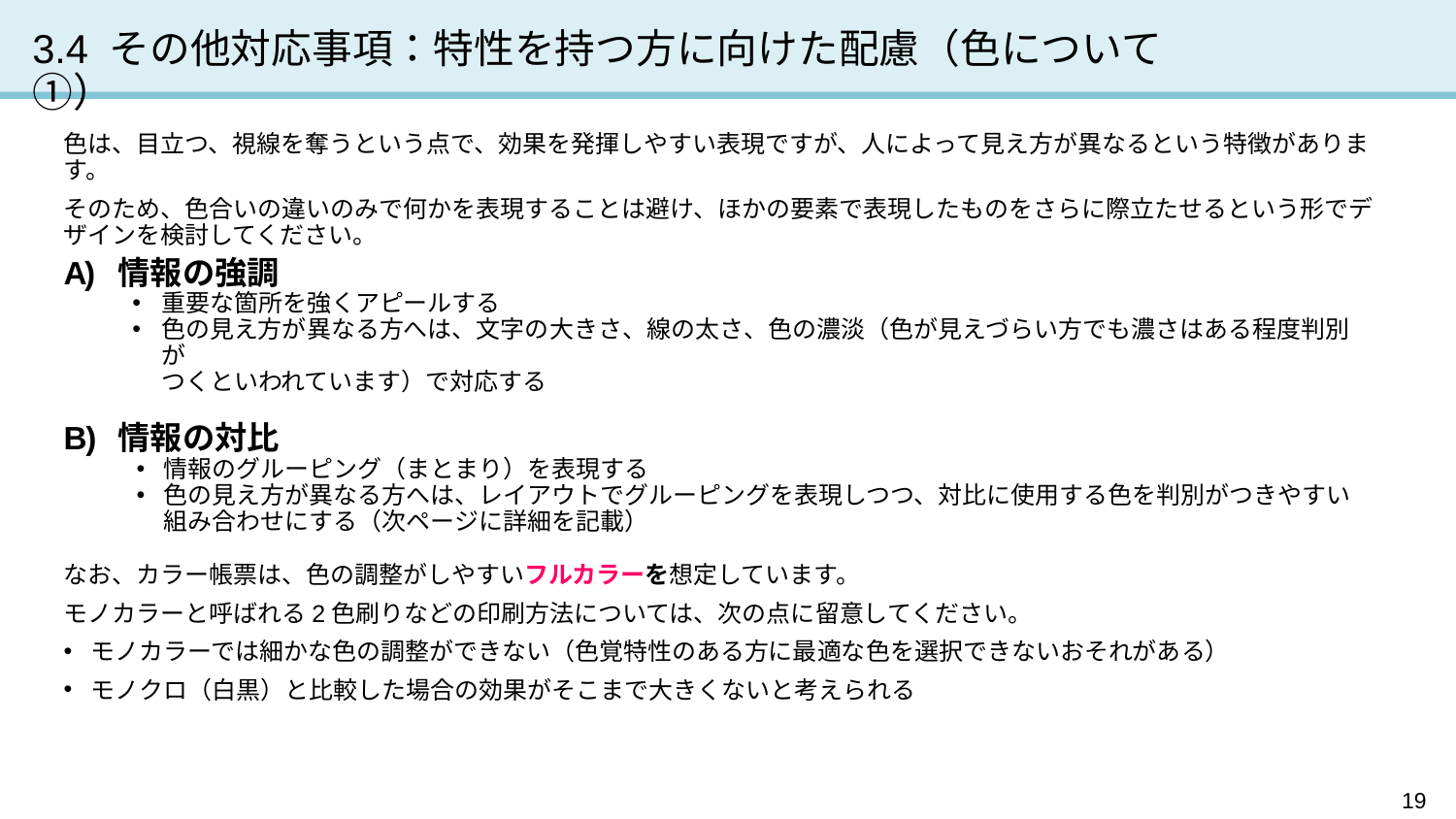

# 3.4 その他対応事項：特性を持つ方に向けた配慮（色について①）
色は、目立つ、視線を奪うという点で、効果を発揮しやすい表現ですが、人によって見え方が異なるという特徴があります。
そのため、色合いの違いのみで何かを表現することは避け、ほかの要素で表現したものをさらに際立たせるという形でデザインを検討してください。
情報の強調
重要な箇所を強くアピールする
色の見え方が異なる方へは、文字の大きさ、線の太さ、色の濃淡（色が見えづらい方でも濃さはある程度判別が
つくといわれています）で対応する

情報の対比
情報のグルーピング（まとまり）を表現する
色の見え方が異なる方へは、レイアウトでグルーピングを表現しつつ、対比に使用する色を判別がつきやすい組み合わせにする（次ページに詳細を記載）
なお、カラー帳票は、色の調整がしやすいフルカラーを想定しています。
モノカラーと呼ばれる2色刷りなどの印刷方法については、次の点に留意してください。
モノカラーでは細かな色の調整ができない（色覚特性のある方に最適な色を選択できないおそれがある）
モノクロ（白黒）と比較した場合の効果がそこまで大きくないと考えられる